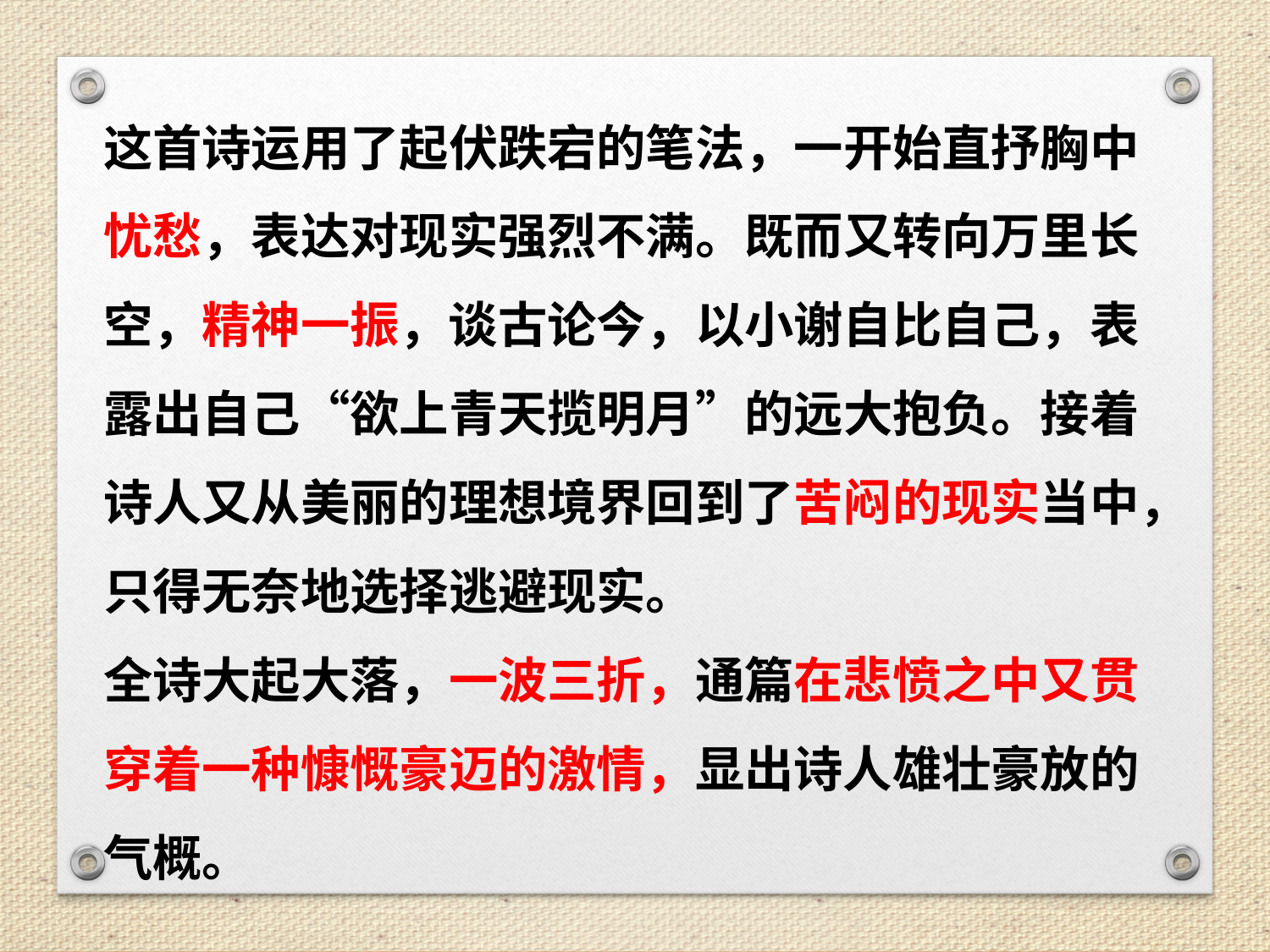

这首诗运用了起伏跌宕的笔法，一开始直抒胸中忧愁，表达对现实强烈不满。既而又转向万里长空，精神一振，谈古论今，以小谢自比自己，表露出自己“欲上青天揽明月”的远大抱负。接着诗人又从美丽的理想境界回到了苦闷的现实当中，只得无奈地选择逃避现实。
全诗大起大落，一波三折，通篇在悲愤之中又贯穿着一种慷慨豪迈的激情，显出诗人雄壮豪放的气概。